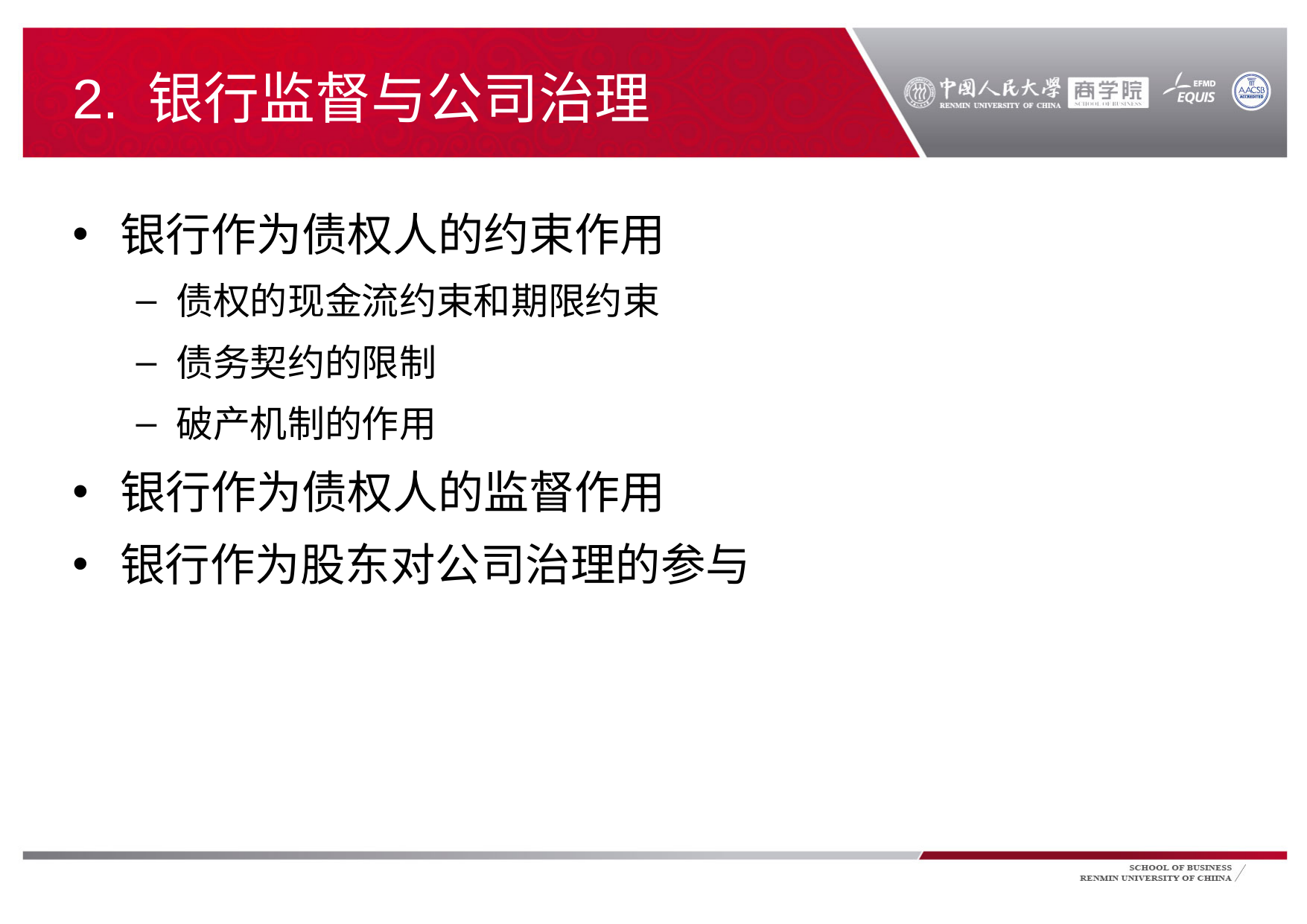

# 2. 银行监督与公司治理
银行作为债权人的约束作用
债权的现金流约束和期限约束
债务契约的限制
破产机制的作用
银行作为债权人的监督作用
银行作为股东对公司治理的参与